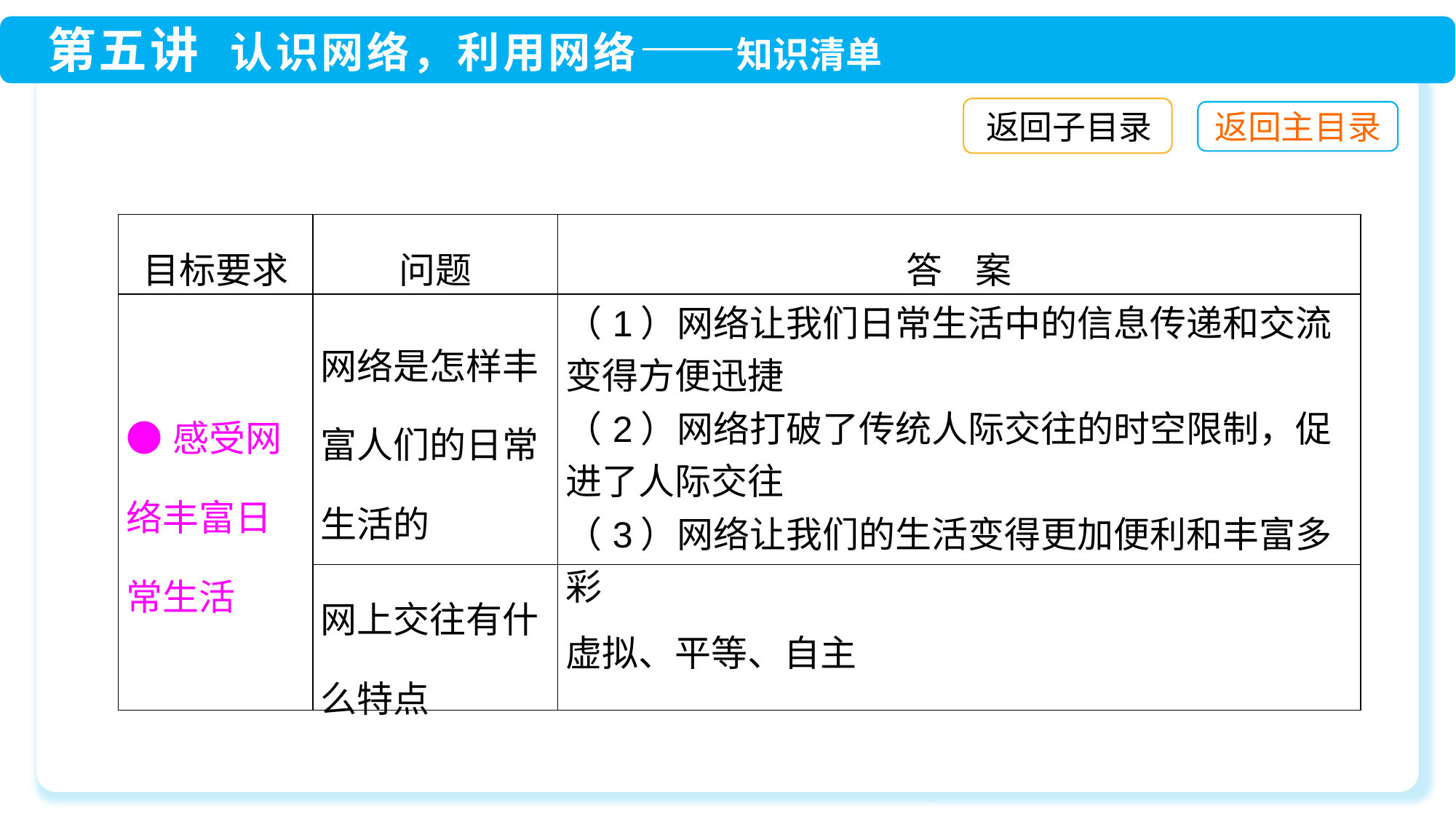

返回子目录
| 目标要求 | 问题 | 答 案 |
| --- | --- | --- |
| ●感受网络丰富日常生活 | 网络是怎样丰富人们的日常生活的 | （1）网络让我们日常生活中的信息传递和交流变得方便迅捷 （2）网络打破了传统人际交往的时空限制，促进了人际交往 （3）网络让我们的生活变得更加便利和丰富多彩 |
|  | 网上交往有什么特点 | 虚拟、平等、自主 |